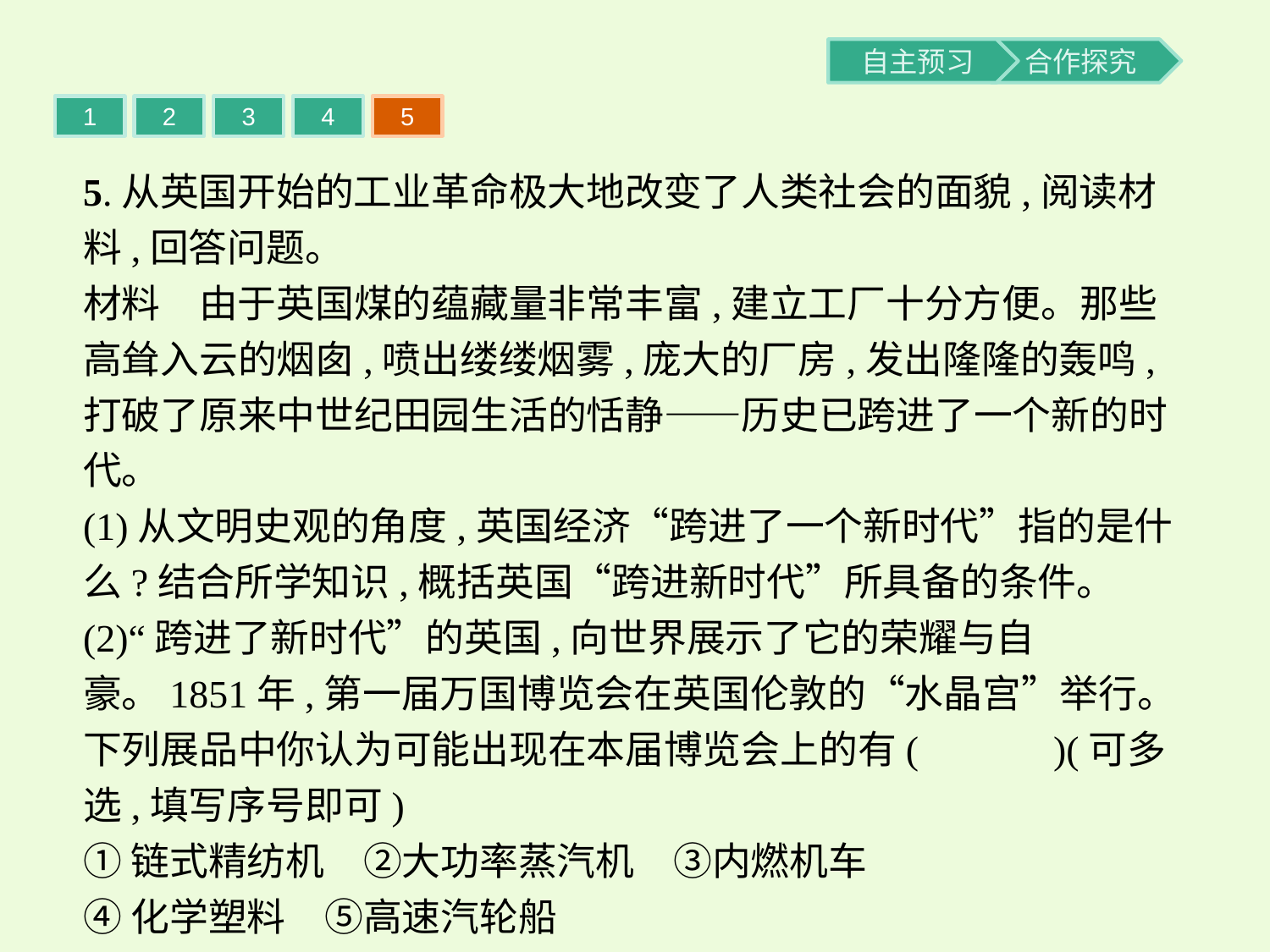

1
2
3
4
5
5.从英国开始的工业革命极大地改变了人类社会的面貌,阅读材料,回答问题。
材料　由于英国煤的蕴藏量非常丰富,建立工厂十分方便。那些高耸入云的烟囱,喷出缕缕烟雾,庞大的厂房,发出隆隆的轰鸣,打破了原来中世纪田园生活的恬静——历史已跨进了一个新的时代。
(1)从文明史观的角度,英国经济“跨进了一个新时代”指的是什么?结合所学知识,概括英国“跨进新时代”所具备的条件。
(2)“跨进了新时代”的英国,向世界展示了它的荣耀与自豪。1851年,第一届万国博览会在英国伦敦的“水晶宫”举行。下列展品中你认为可能出现在本届博览会上的有(　　　)(可多选,填写序号即可)
①链式精纺机　②大功率蒸汽机　③内燃机车
④化学塑料　⑤高速汽轮船